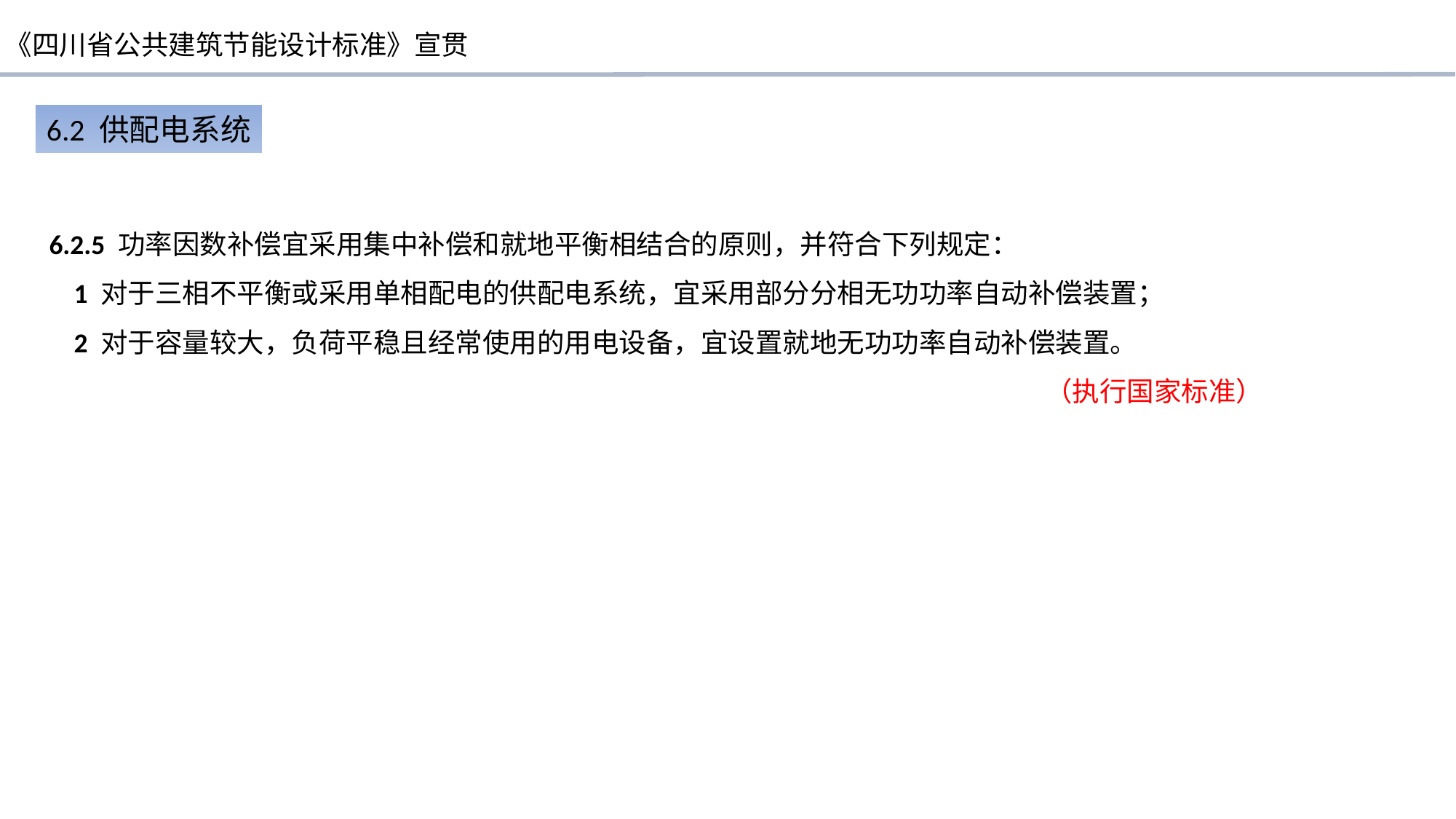

6.2 供配电系统
6.2.5 功率因数补偿宜采用集中补偿和就地平衡相结合的原则，并符合下列规定：
    1 对于三相不平衡或采用单相配电的供配电系统，宜采用部分分相无功功率自动补偿装置；
    2 对于容量较大，负荷平稳且经常使用的用电设备，宜设置就地无功功率自动补偿装置。
                                                                                                                                                                （执行国家标准）